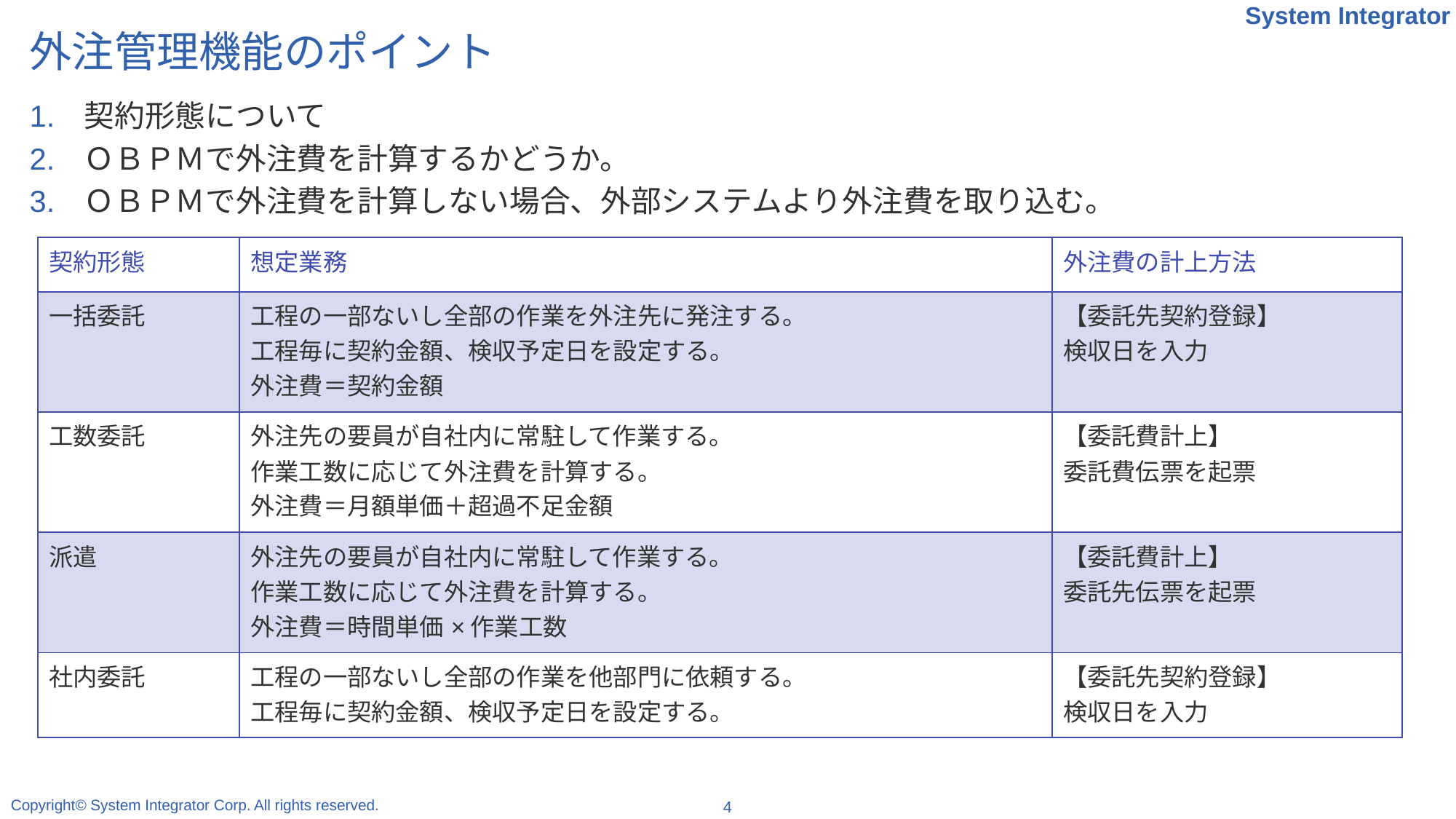

# 外注管理機能のポイント
契約形態について
ＯＢＰＭで外注費を計算するかどうか。
ＯＢＰＭで外注費を計算しない場合、外部システムより外注費を取り込む。

| 契約形態 | 想定業務 | 外注費の計上方法 |
| --- | --- | --- |
| 一括委託 | 工程の一部ないし全部の作業を外注先に発注する。 工程毎に契約金額、検収予定日を設定する。 外注費＝契約金額 | 【委託先契約登録】 検収日を入力 |
| 工数委託 | 外注先の要員が自社内に常駐して作業する。 作業工数に応じて外注費を計算する。 外注費＝月額単価＋超過不足金額 | 【委託費計上】 委託費伝票を起票 |
| 派遣 | 外注先の要員が自社内に常駐して作業する。 作業工数に応じて外注費を計算する。 外注費＝時間単価×作業工数 | 【委託費計上】 委託先伝票を起票 |
| 社内委託 | 工程の一部ないし全部の作業を他部門に依頼する。 工程毎に契約金額、検収予定日を設定する。 | 【委託先契約登録】 検収日を入力 |